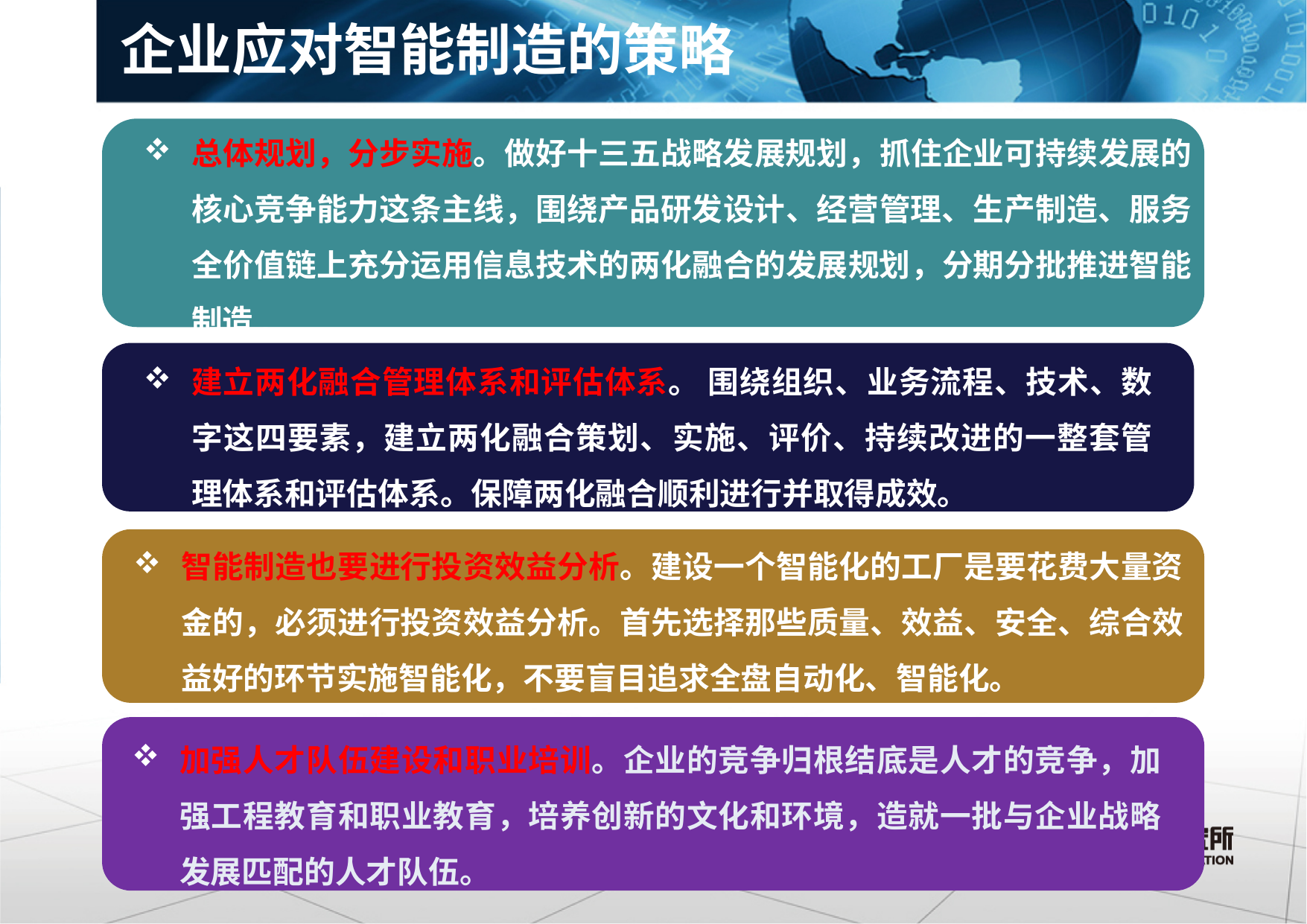

# 企业应对智能制造的策略
总体规划，分步实施。做好十三五战略发展规划，抓住企业可持续发展的核心竞争能力这条主线，围绕产品研发设计、经营管理、生产制造、服务全价值链上充分运用信息技术的两化融合的发展规划，分期分批推进智能制造.

建立两化融合管理体系和评估体系。 围绕组织、业务流程、技术、数字这四要素，建立两化融合策划、实施、评价、持续改进的一整套管理体系和评估体系。保障两化融合顺利进行并取得成效。

智能制造也要进行投资效益分析。建设一个智能化的工厂是要花费大量资金的，必须进行投资效益分析。首先选择那些质量、效益、安全、综合效益好的环节实施智能化，不要盲目追求全盘自动化、智能化。

加强人才队伍建设和职业培训。企业的竞争归根结底是人才的竞争，加强工程教育和职业教育，培养创新的文化和环境，造就一批与企业战略发展匹配的人才队伍。